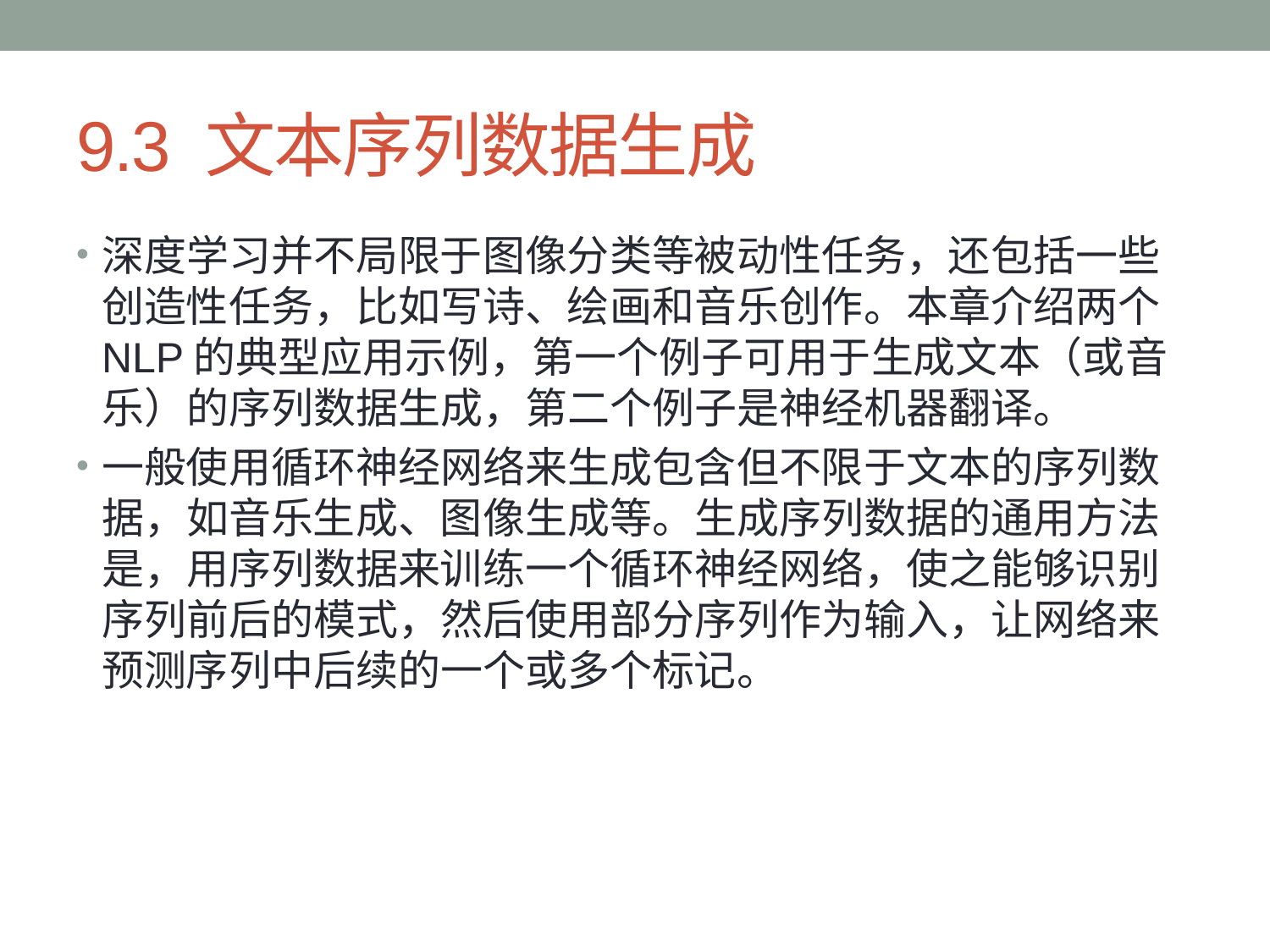

# 9.3 文本序列数据生成
深度学习并不局限于图像分类等被动性任务，还包括一些创造性任务，比如写诗、绘画和音乐创作。本章介绍两个NLP的典型应用示例，第一个例子可用于生成文本（或音乐）的序列数据生成，第二个例子是神经机器翻译。
一般使用循环神经网络来生成包含但不限于文本的序列数据，如音乐生成、图像生成等。生成序列数据的通用方法是，用序列数据来训练一个循环神经网络，使之能够识别序列前后的模式，然后使用部分序列作为输入，让网络来预测序列中后续的一个或多个标记。